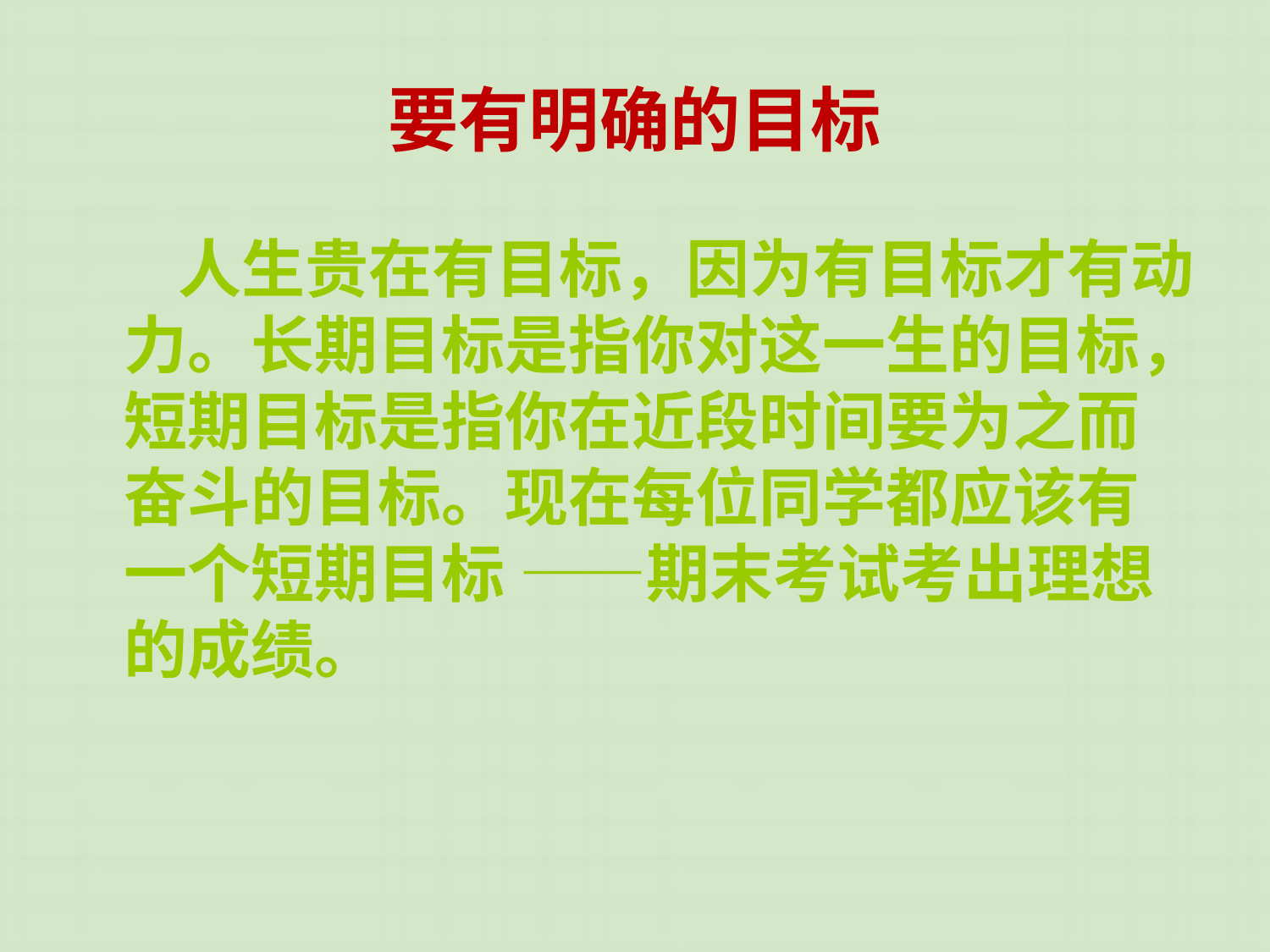

# 要有明确的目标
      人生贵在有目标，因为有目标才有动力。长期目标是指你对这一生的目标，短期目标是指你在近段时间要为之而奋斗的目标。现在每位同学都应该有一个短期目标 ——期末考试考出理想的成绩。